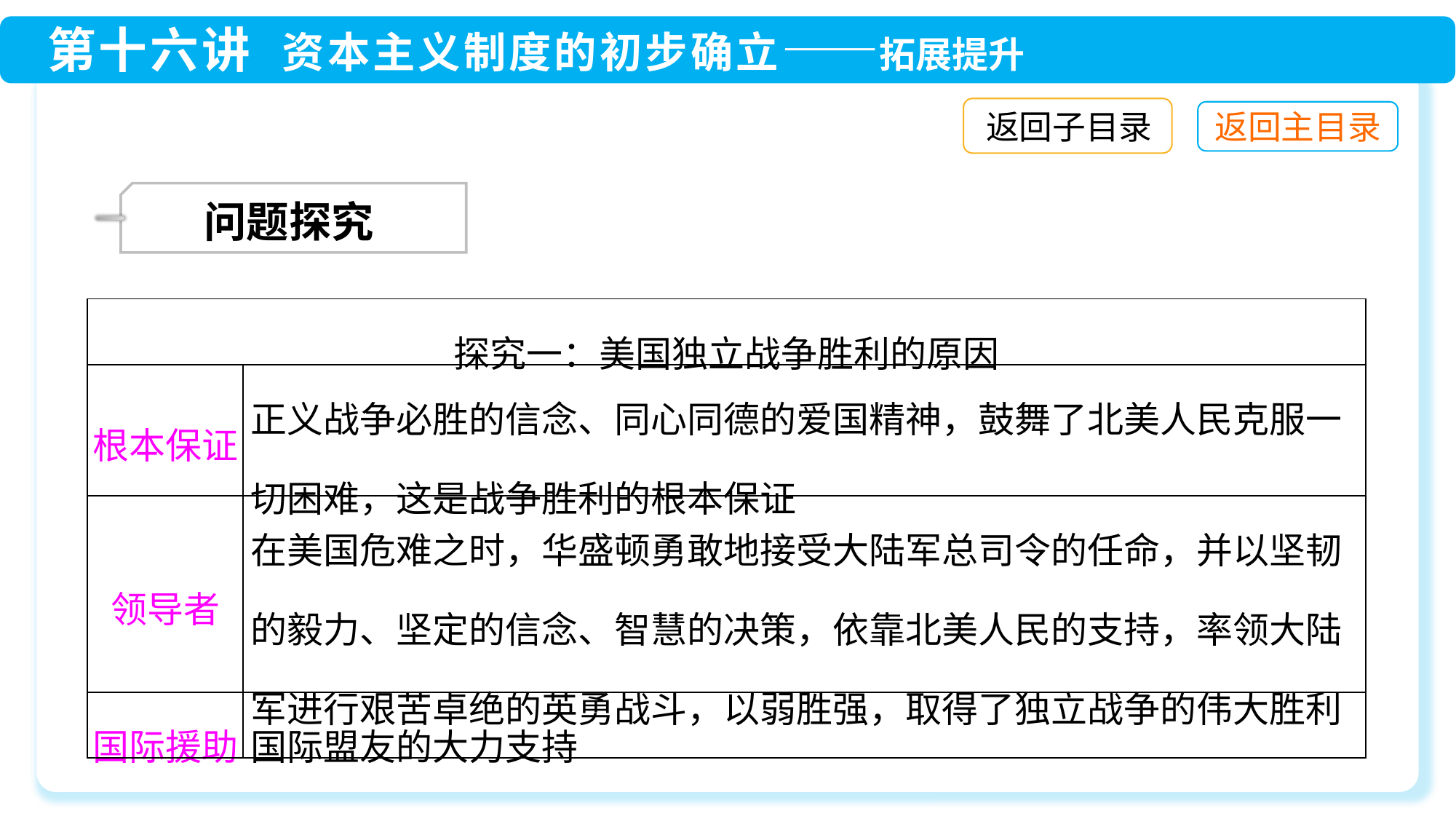

返回子目录
 问题探究

| 探究一：美国独立战争胜利的原因 |  |
| --- | --- |
| 根本保证 | 正义战争必胜的信念、同心同德的爱国精神，鼓舞了北美人民克服一切困难，这是战争胜利的根本保证 |
| 领导者 | 在美国危难之时，华盛顿勇敢地接受大陆军总司令的任命，并以坚韧的毅力、坚定的信念、智慧的决策，依靠北美人民的支持，率领大陆军进行艰苦卓绝的英勇战斗，以弱胜强，取得了独立战争的伟大胜利 |
| 国际援助 | 国际盟友的大力支持 |